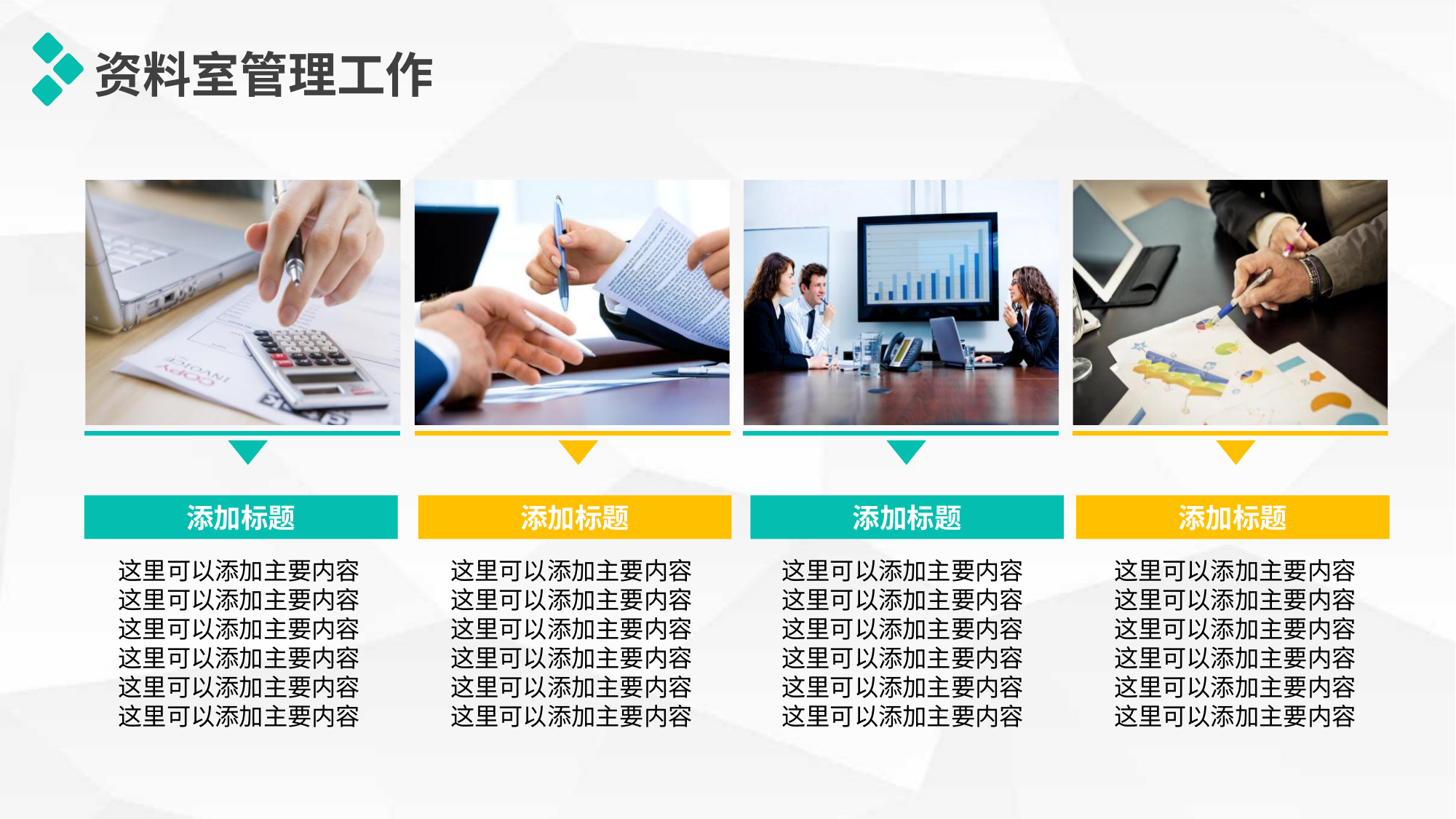

资料室管理工作

添加标题
添加标题
添加标题
添加标题
这里可以添加主要内容
这里可以添加主要内容
这里可以添加主要内容
这里可以添加主要内容
这里可以添加主要内容
这里可以添加主要内容

这里可以添加主要内容
这里可以添加主要内容
这里可以添加主要内容
这里可以添加主要内容
这里可以添加主要内容
这里可以添加主要内容

这里可以添加主要内容
这里可以添加主要内容
这里可以添加主要内容
这里可以添加主要内容
这里可以添加主要内容
这里可以添加主要内容

这里可以添加主要内容
这里可以添加主要内容
这里可以添加主要内容
这里可以添加主要内容
这里可以添加主要内容
这里可以添加主要内容

延时符